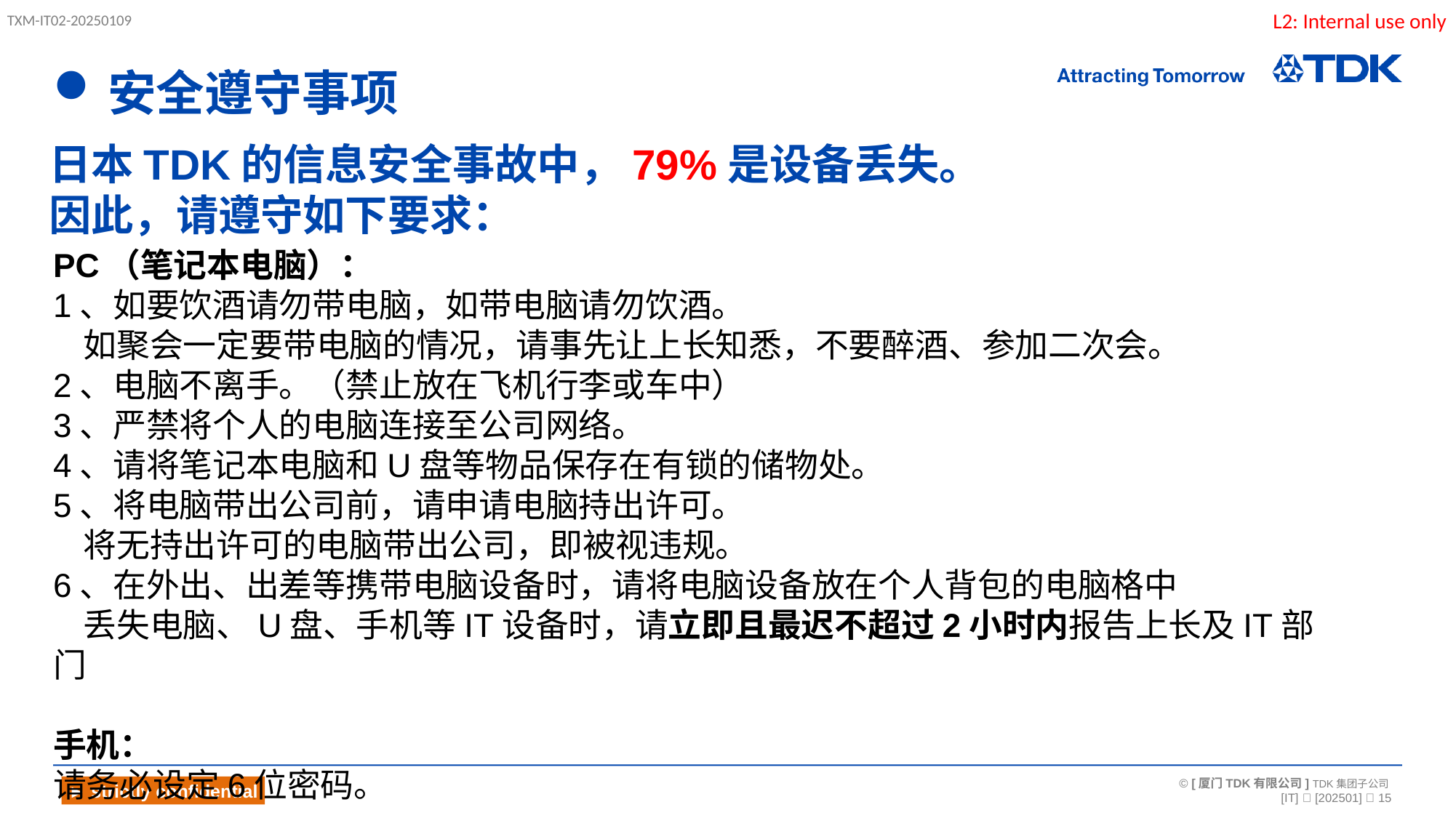

# 安全遵守事项
日本TDK的信息安全事故中，79%是设备丢失。
因此，请遵守如下要求：
PC（笔记本电脑）：
1、如要饮酒请勿带电脑，如带电脑请勿饮酒。
   如聚会一定要带电脑的情况，请事先让上长知悉，不要醉酒、参加二次会。
2、电脑不离手。（禁止放在飞机行李或车中）
3、严禁将个人的电脑连接至公司网络。
4、请将笔记本电脑和U盘等物品保存在有锁的储物处。
5、将电脑带出公司前，请申请电脑持出许可。
   将无持出许可的电脑带出公司，即被视违规。
6、在外出、出差等携带电脑设备时，请将电脑设备放在个人背包的电脑格中
   丢失电脑、U盘、手机等IT设备时，请立即且最迟不超过2小时内报告上长及IT部门

手机：
请务必设定6位密码。